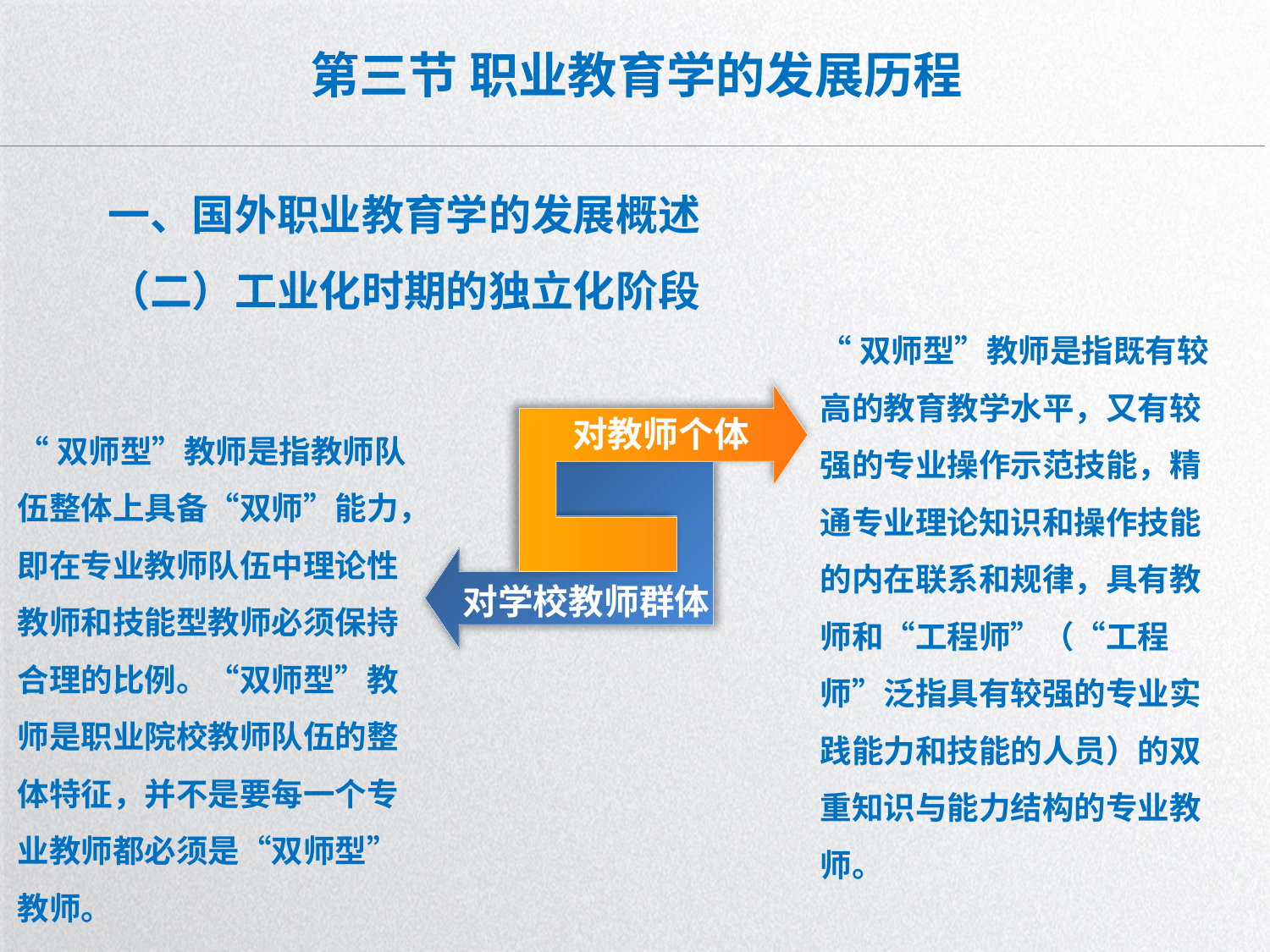

# 第三节 职业教育学的发展历程
一、国外职业教育学的发展概述
（二）工业化时期的独立化阶段
“双师型”教师是指既有较高的教育教学水平，又有较强的专业操作示范技能，精通专业理论知识和操作技能的内在联系和规律，具有教师和“工程师”（“工程师”泛指具有较强的专业实践能力和技能的人员）的双重知识与能力结构的专业教师。

“双师型”教师是指教师队伍整体上具备“双师”能力，即在专业教师队伍中理论性教师和技能型教师必须保持合理的比例。“双师型”教师是职业院校教师队伍的整体特征，并不是要每一个专业教师都必须是“双师型”教师。
对教师个体
对学校教师群体